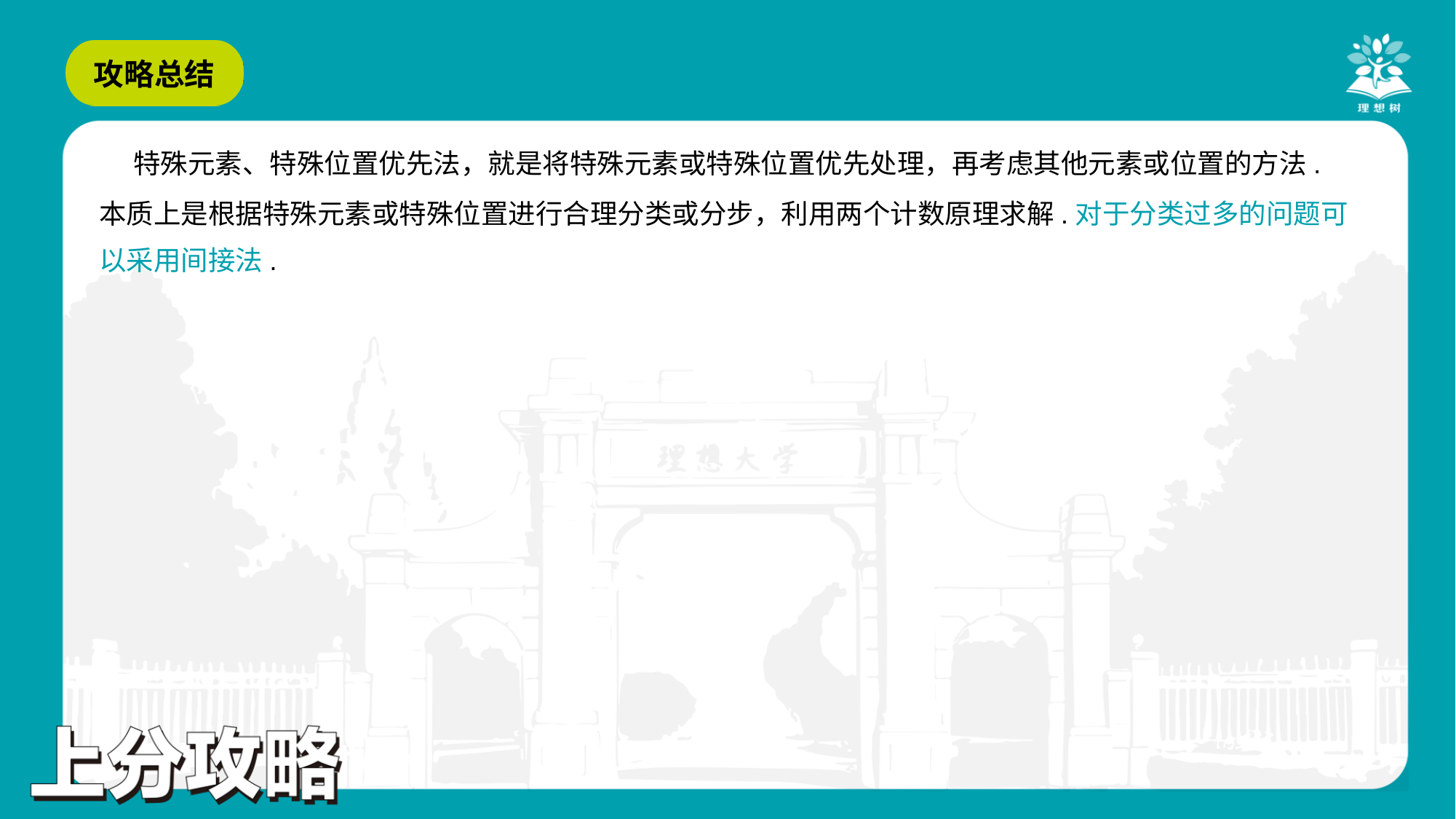

特殊元素、特殊位置优先法，就是将特殊元素或特殊位置优先处理，再考虑其他元素或位置的方法.
本质上是根据特殊元素或特殊位置进行合理分类或分步，利用两个计数原理求解.对于分类过多的问题可
以采用间接法.